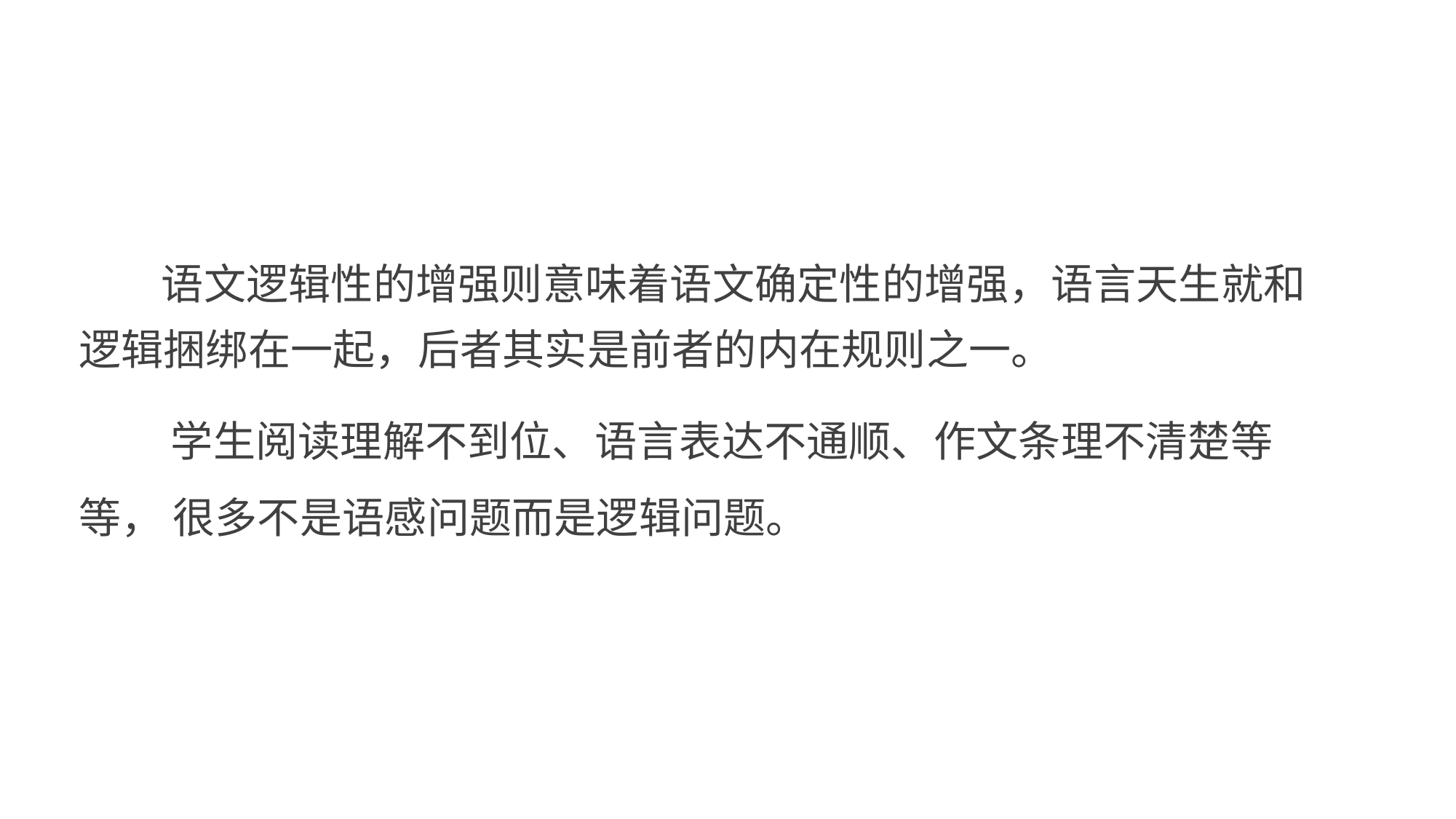

语文逻辑性的增强则意味着语文确定性的增强，语言天生就和 逻辑捆绑在一起，后者其实是前者的内在规则之一。
学生阅读理解不到位、语言表达不通顺、作文条理不清楚等等， 很多不是语感问题而是逻辑问题。